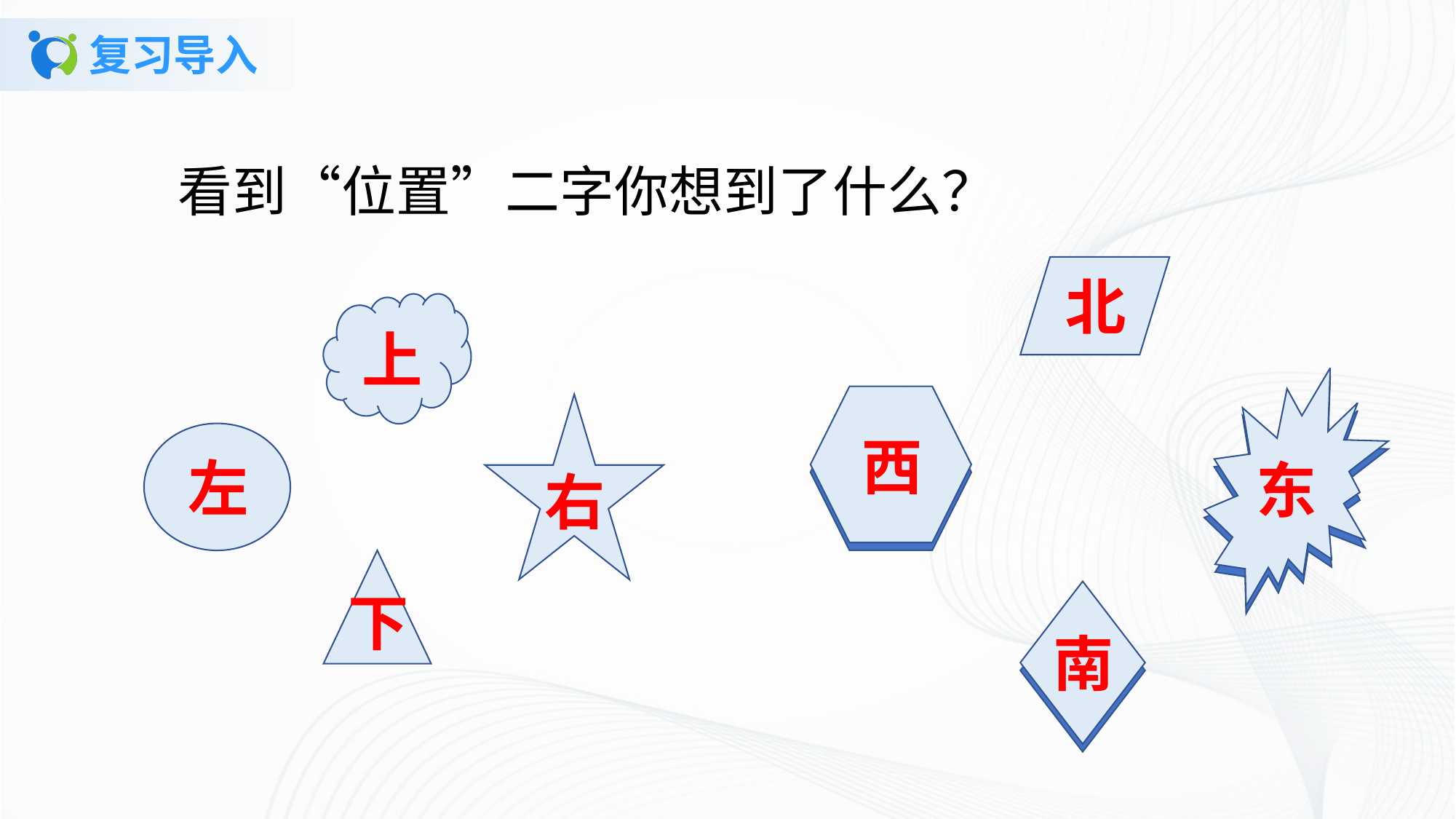

# 复习导入
看到“位置”二字你想到了什么？

北

上

东

西

右

左

下

南